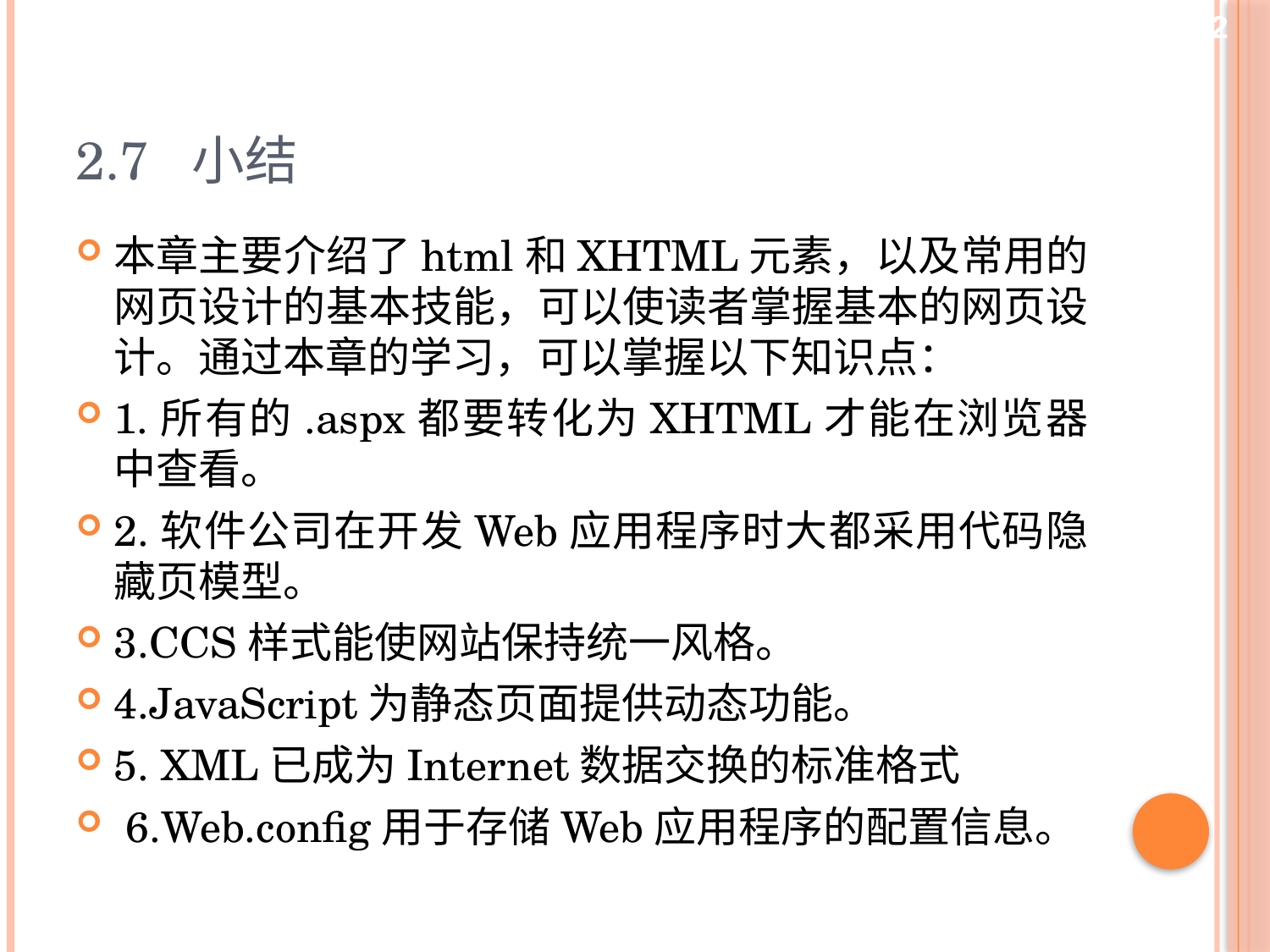

52
# 2.7  小结
本章主要介绍了html和XHTML元素，以及常用的网页设计的基本技能，可以使读者掌握基本的网页设计。通过本章的学习，可以掌握以下知识点：
1.所有的.aspx都要转化为XHTML才能在浏览器中查看。
2.软件公司在开发Web应用程序时大都采用代码隐藏页模型。
3.CCS样式能使网站保持统一风格。
4.JavaScript为静态页面提供动态功能。
5. XML已成为Internet数据交换的标准格式
 6.Web.config用于存储Web应用程序的配置信息。